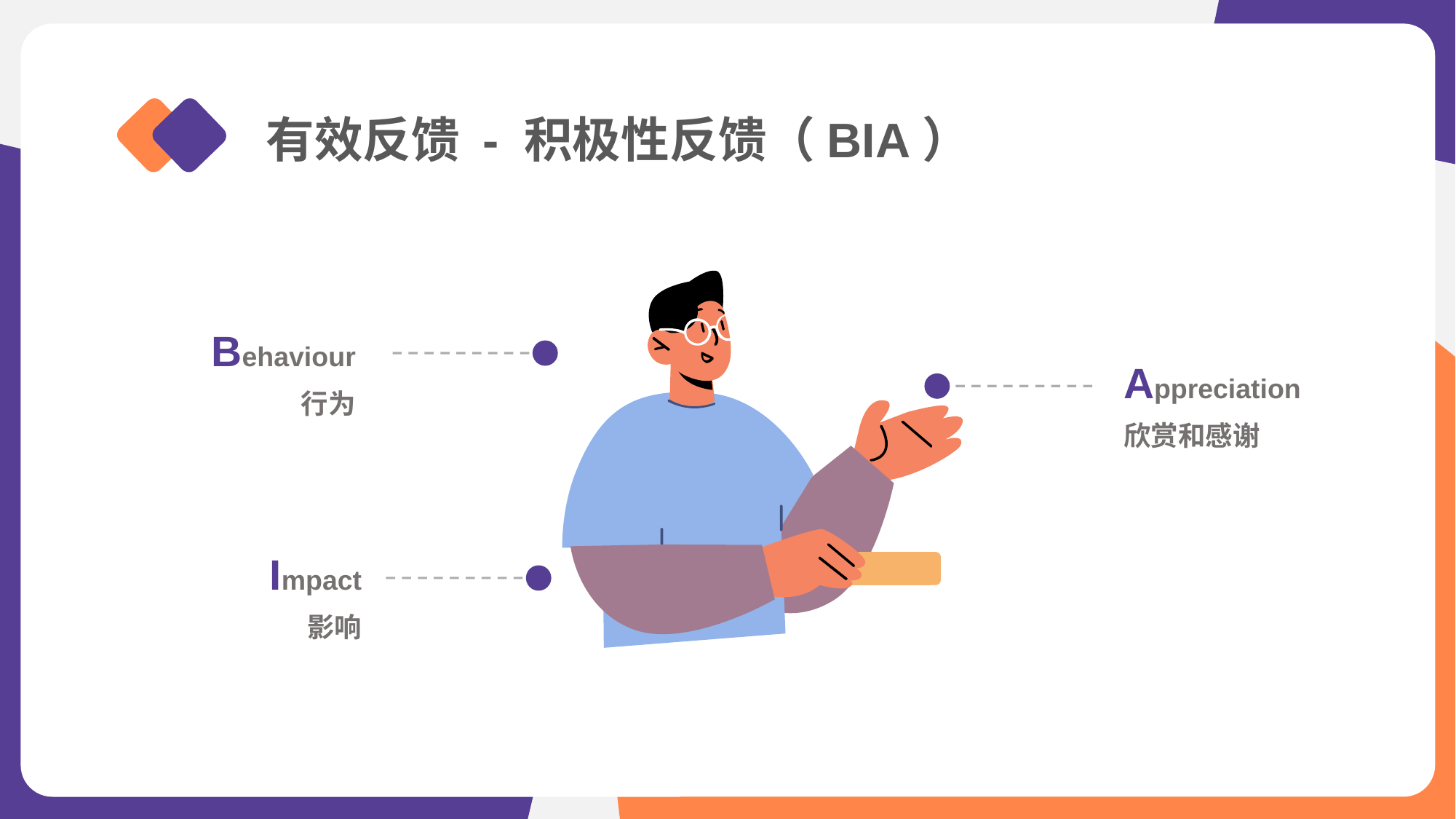

有效反馈 - 积极性反馈（BIA）

Behaviour
行为
Appreciation
欣赏和感谢

Impact
影响